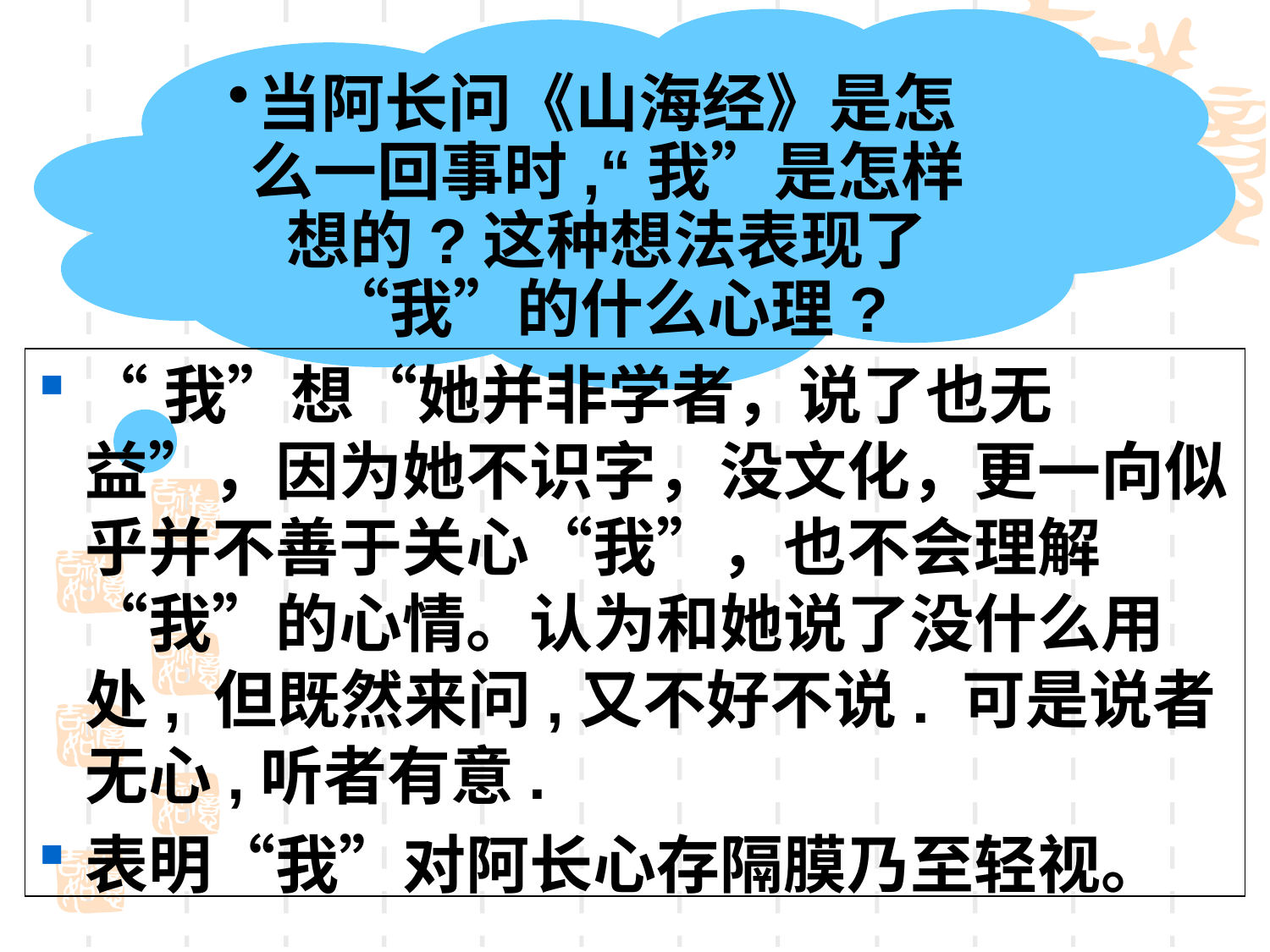

当阿长问《山海经》是怎么一回事时,“我”是怎样想的?这种想法表现了“我”的什么心理?
“我”想“她并非学者，说了也无益”，因为她不识字，没文化，更一向似乎并不善于关心“我”，也不会理解“我”的心情。认为和她说了没什么用处, 但既然来问,又不好不说. 可是说者无心,听者有意.
表明“我”对阿长心存隔膜乃至轻视。